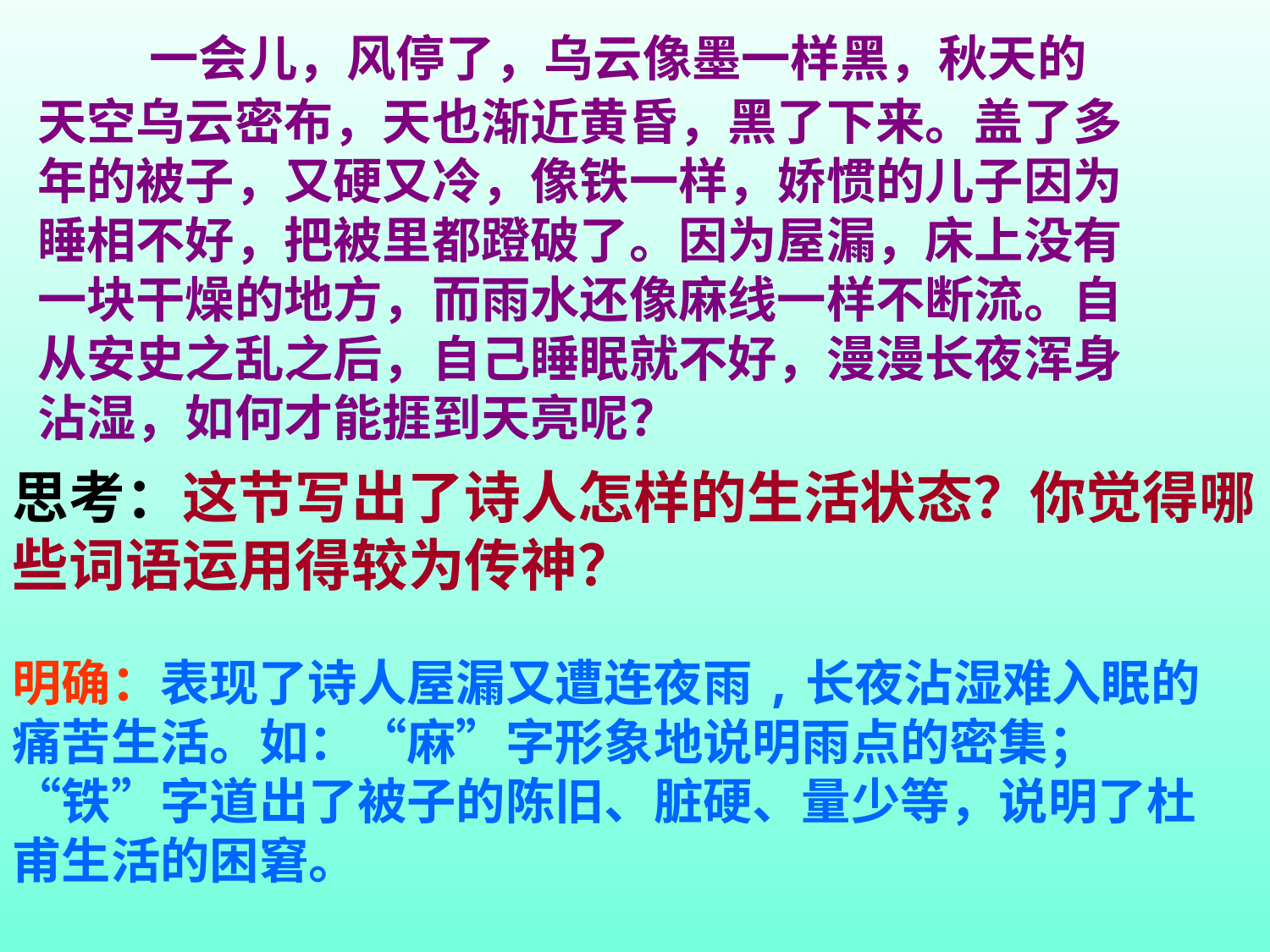

一会儿，风停了，乌云像墨一样黑，秋天的天空乌云密布，天也渐近黄昏，黑了下来。盖了多年的被子，又硬又冷，像铁一样，娇惯的儿子因为睡相不好，把被里都蹬破了。因为屋漏，床上没有一块干燥的地方，而雨水还像麻线一样不断流。自从安史之乱之后，自己睡眠就不好，漫漫长夜浑身沾湿，如何才能捱到天亮呢？
思考：这节写出了诗人怎样的生活状态？你觉得哪些词语运用得较为传神？
明确：表现了诗人屋漏又遭连夜雨,长夜沾湿难入眠的痛苦生活。如：“麻”字形象地说明雨点的密集；“铁”字道出了被子的陈旧、脏硬、量少等，说明了杜甫生活的困窘。